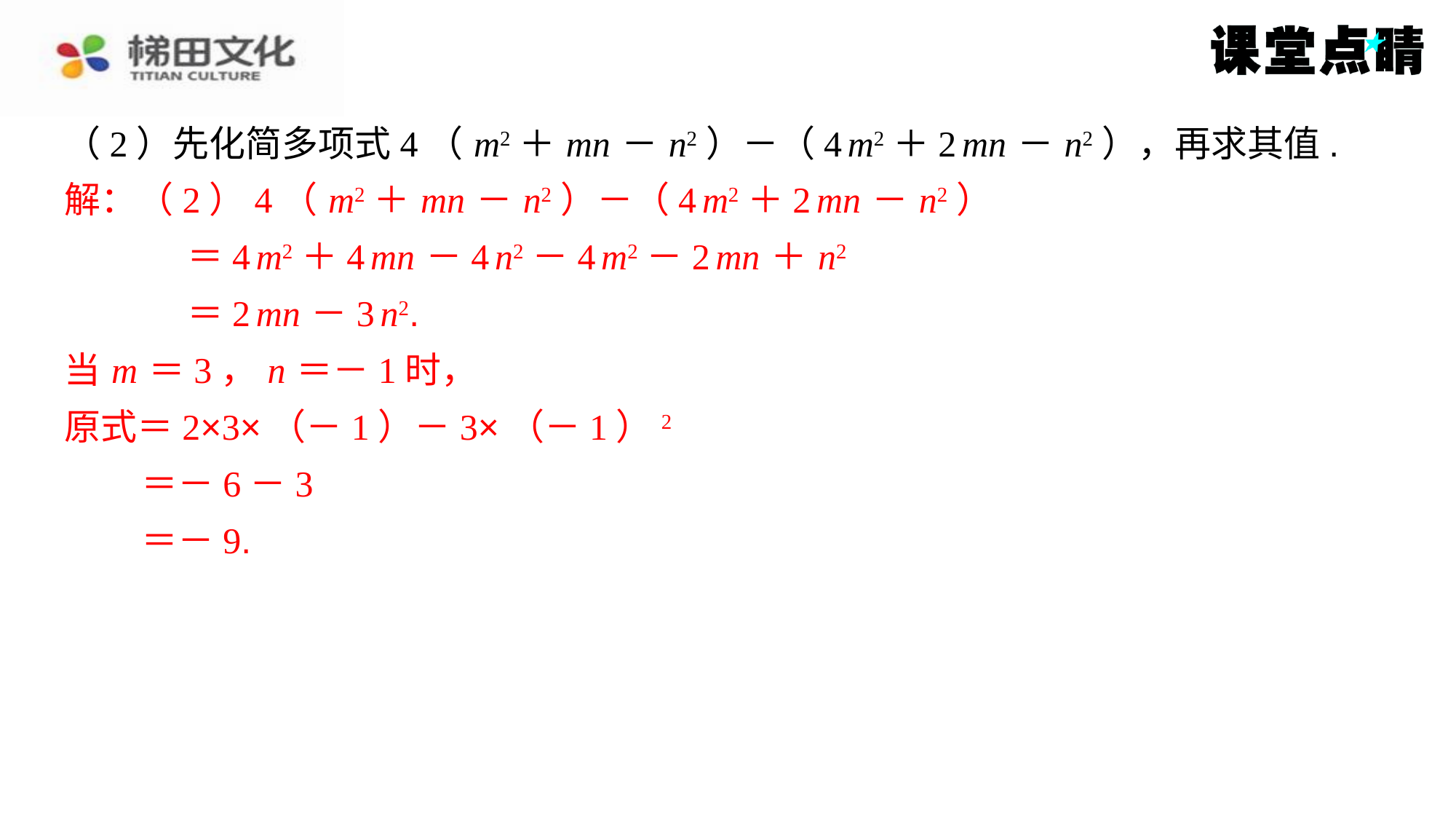

（2）先化简多项式4（ m2＋ mn － n2）－（4 m2＋2 mn － n2），再求其值.
解：（2）4（ m2＋ mn － n2）－（4 m2＋2 mn － n2）
＝4 m2＋4 mn －4 n2－4 m2－2 mn ＋ n2
＝2 mn －3 n2.
当 m ＝3， n ＝－1时，
原式＝2×3×（－1）－3×（－1）2
＝－6－3
＝－9.
解：（2）4（ m2＋ mn － n2）－（4 m2＋2 mn － n2）
＝4 m2＋4 mn －4 n2－4 m2－2 mn ＋ n2
＝2 mn －3 n2.
当 m ＝3， n ＝－1时，
原式＝2×3×（－1）－3×（－1）2
＝－6－3
＝－9.